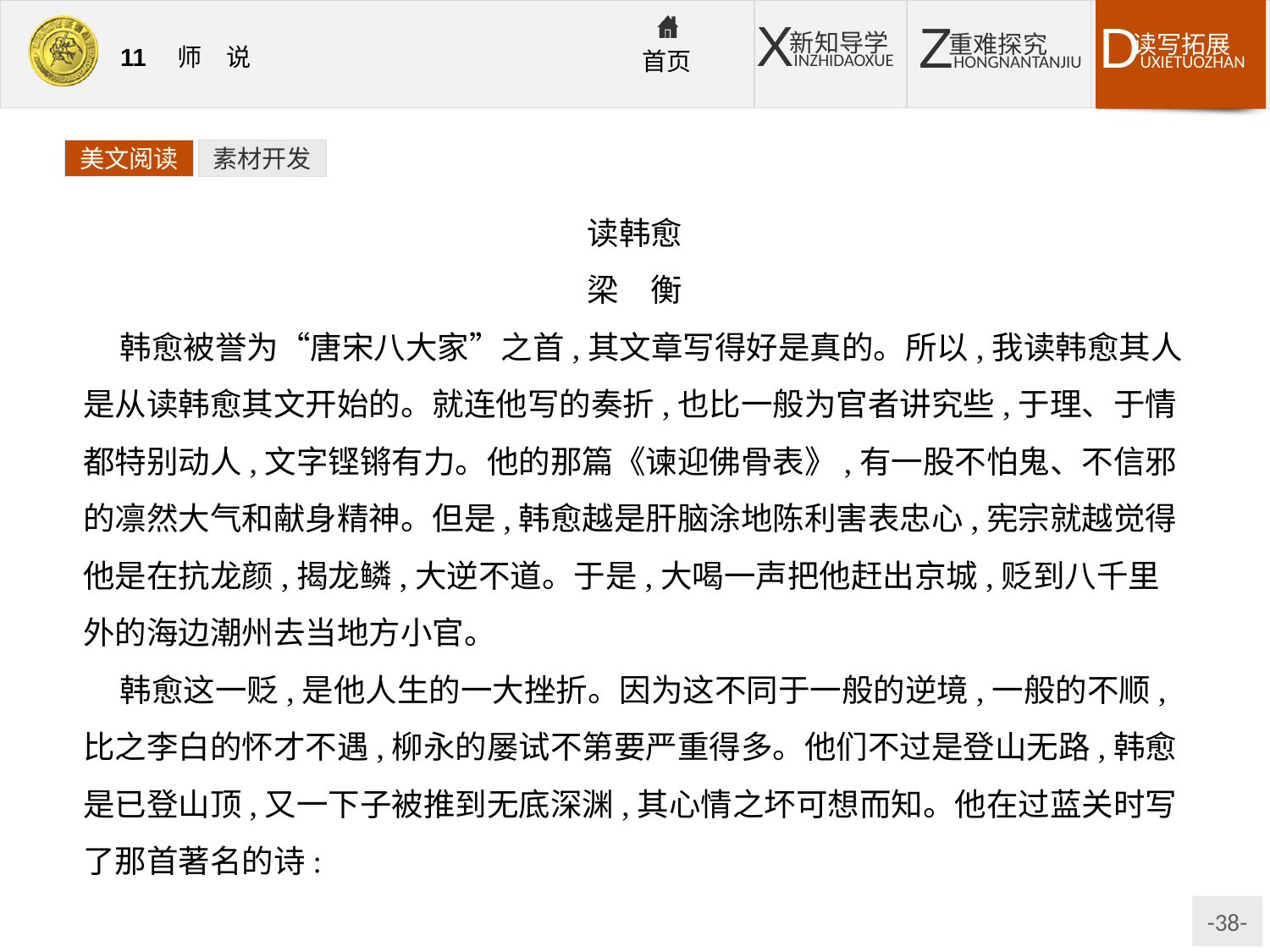

美文阅读
素材开发
读韩愈
梁　衡
韩愈被誉为“唐宋八大家”之首,其文章写得好是真的。所以,我读韩愈其人是从读韩愈其文开始的。就连他写的奏折,也比一般为官者讲究些,于理、于情都特别动人,文字铿锵有力。他的那篇《谏迎佛骨表》,有一股不怕鬼、不信邪的凛然大气和献身精神。但是,韩愈越是肝脑涂地陈利害表忠心,宪宗就越觉得他是在抗龙颜,揭龙鳞,大逆不道。于是,大喝一声把他赶出京城,贬到八千里外的海边潮州去当地方小官。
韩愈这一贬,是他人生的一大挫折。因为这不同于一般的逆境,一般的不顺,比之李白的怀才不遇,柳永的屡试不第要严重得多。他们不过是登山无路,韩愈是已登山顶,又一下子被推到无底深渊,其心情之坏可想而知。他在过蓝关时写了那首著名的诗: